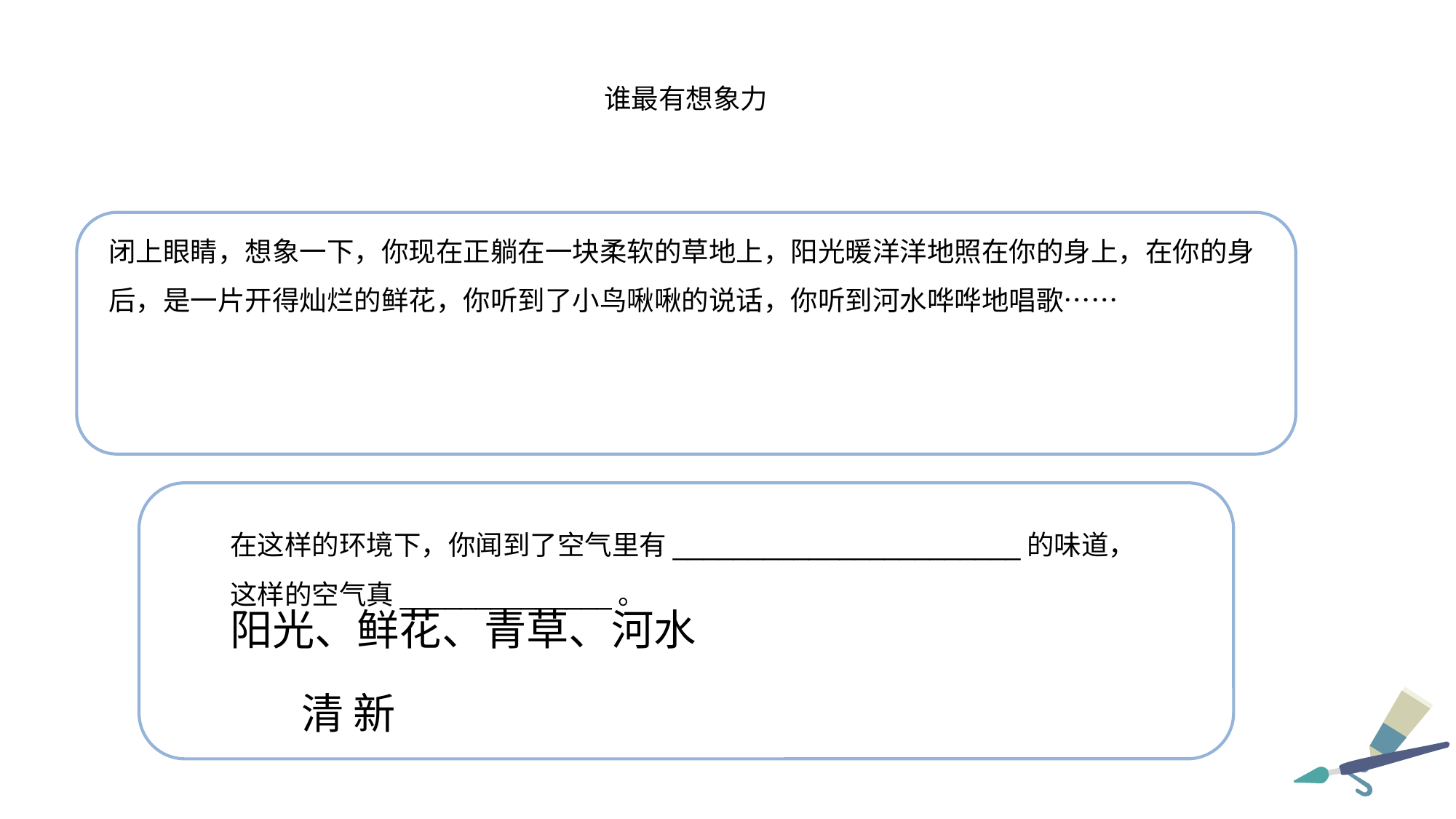

谁最有想象力

闭上眼睛，想象一下，你现在正躺在一块柔软的草地上，阳光暖洋洋地照在你的身上，在你的身后，是一片开得灿烂的鲜花，你听到了小鸟啾啾的说话，你听到河水哗哗地唱歌……

在这样的环境下，你闻到了空气里有_______________________的味道，这样的空气真______________。
阳光、鲜花、青草、河水
清 新